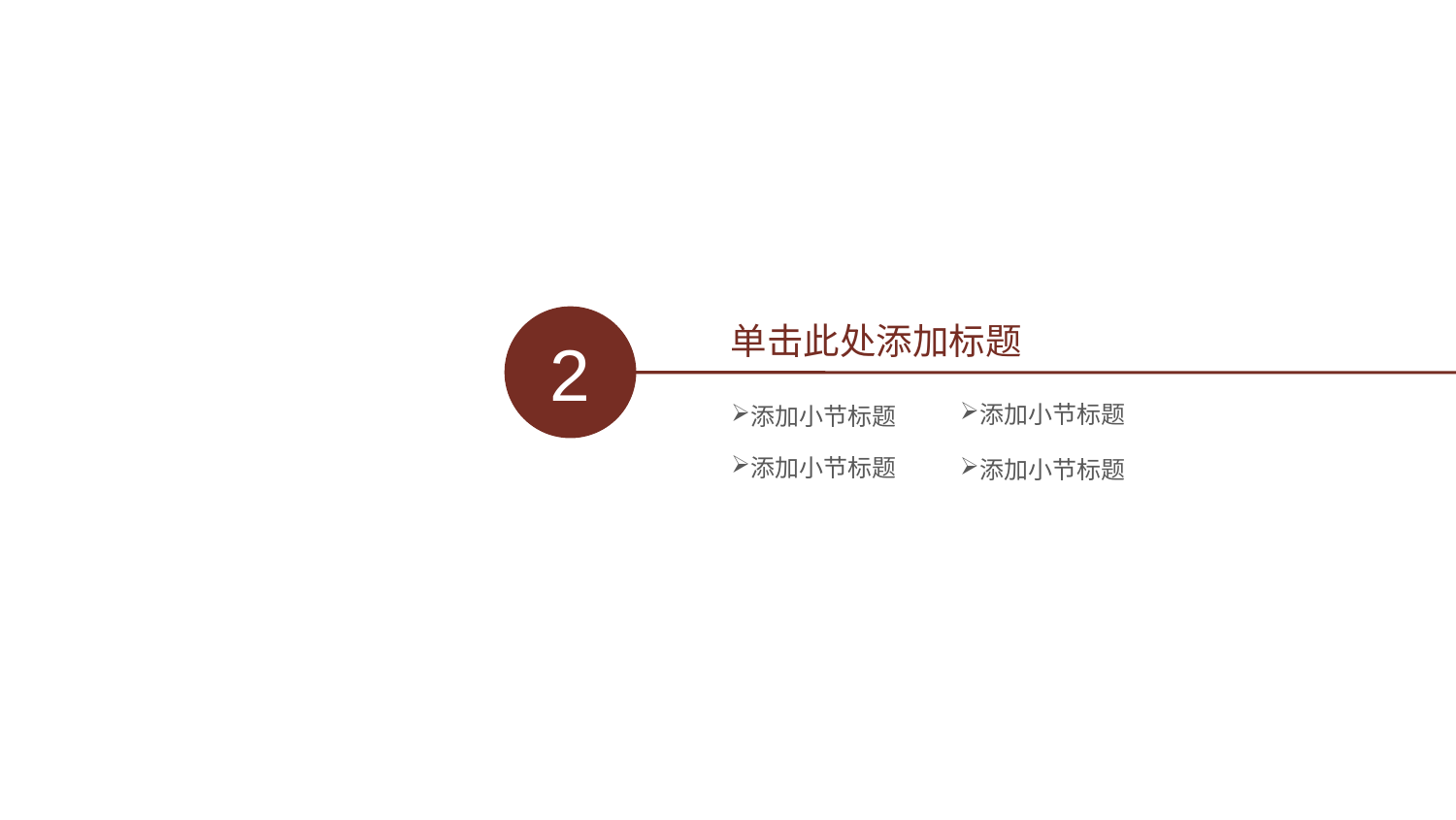

2
单击此处添加标题

添加小节标题
添加小节标题
添加小节标题
添加小节标题